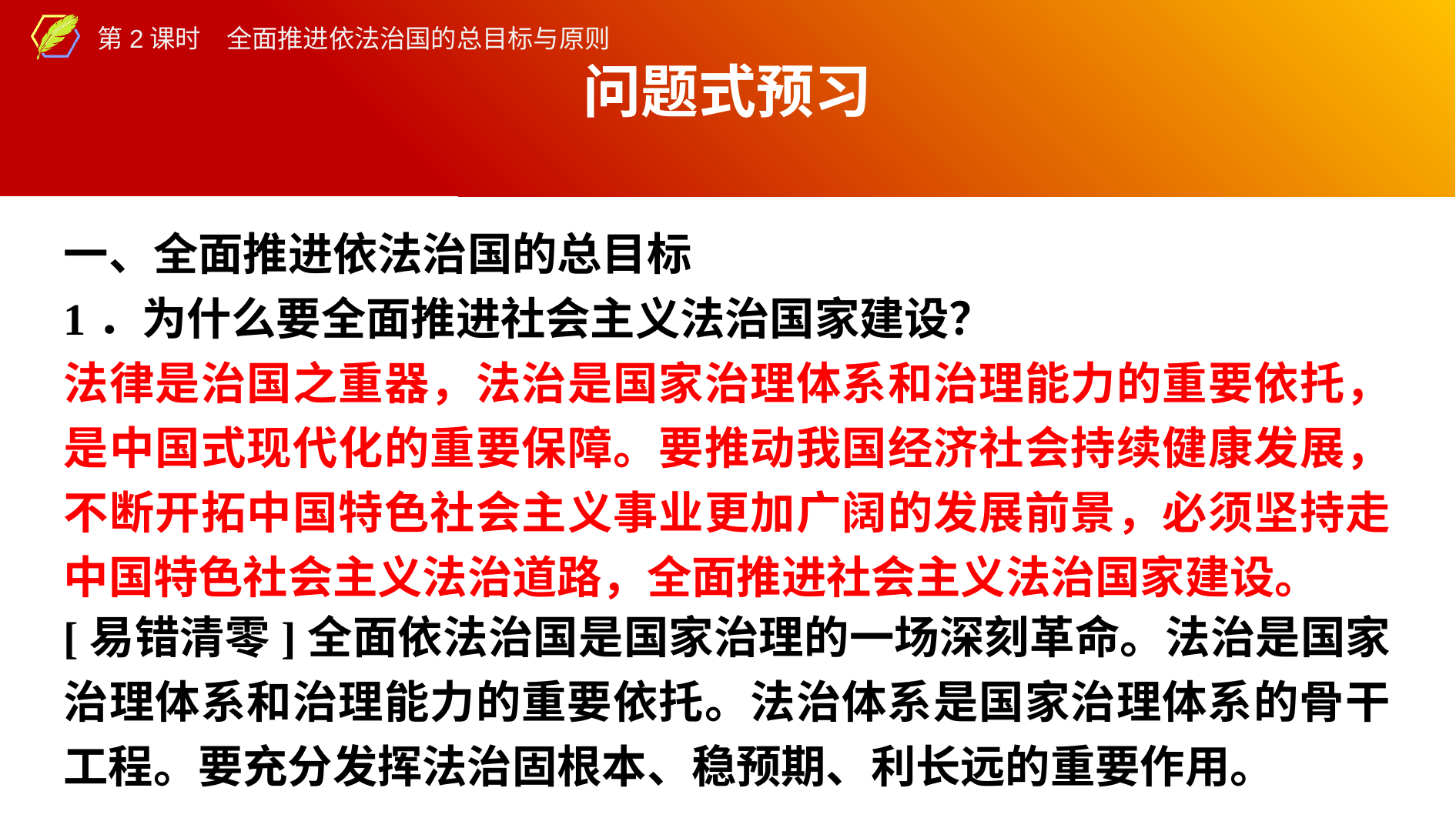

问题式预习
一、全面推进依法治国的总目标
1．为什么要全面推进社会主义法治国家建设？
法律是治国之重器，法治是国家治理体系和治理能力的重要依托，是中国式现代化的重要保障。要推动我国经济社会持续健康发展，不断开拓中国特色社会主义事业更加广阔的发展前景，必须坚持走中国特色社会主义法治道路，全面推进社会主义法治国家建设。
[易错清零]全面依法治国是国家治理的一场深刻革命。法治是国家治理体系和治理能力的重要依托。法治体系是国家治理体系的骨干工程。要充分发挥法治固根本、稳预期、利长远的重要作用。